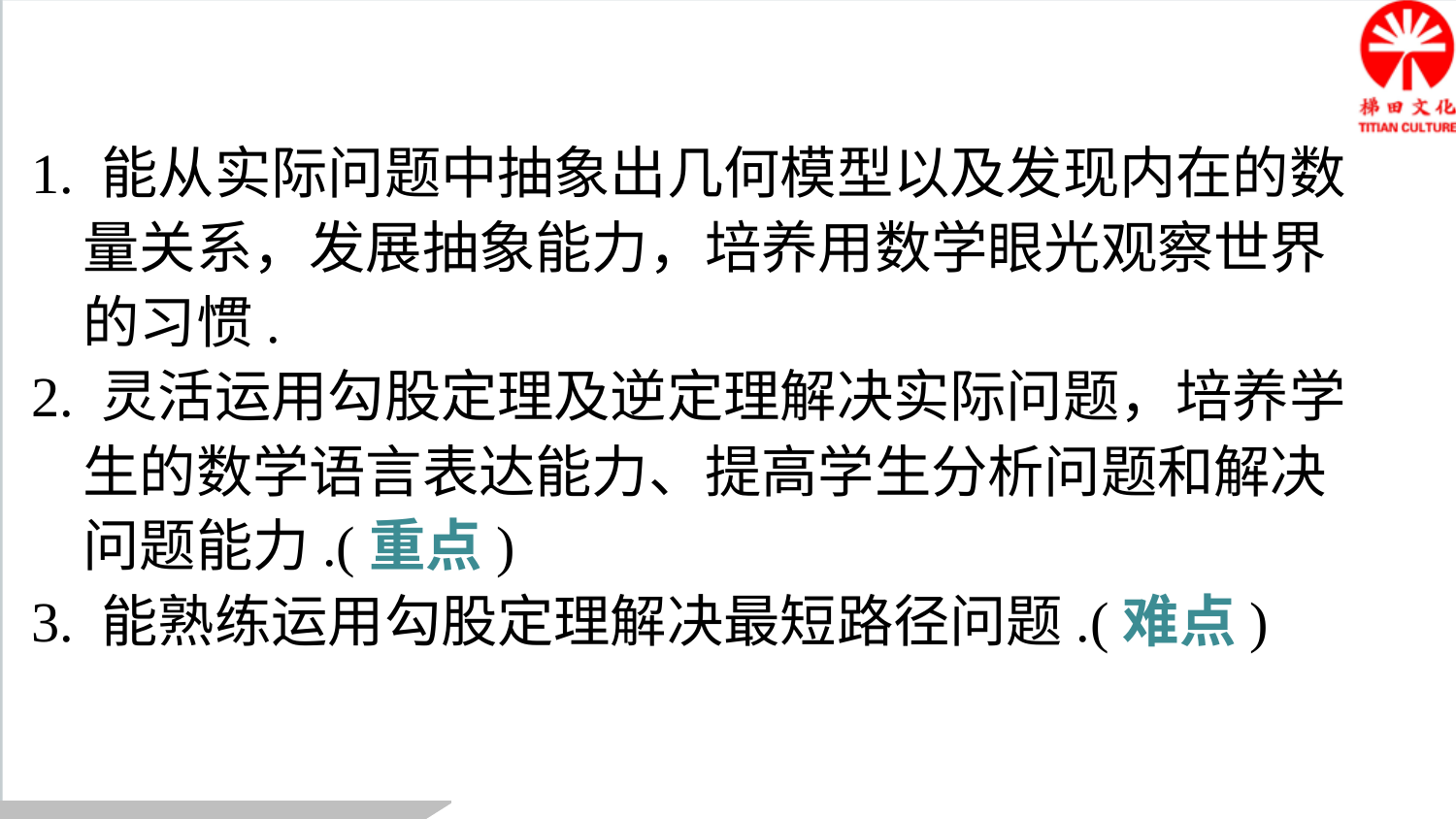

1. 能从实际问题中抽象出几何模型以及发现内在的数量关系，发展抽象能力，培养用数学眼光观察世界的习惯.
2. 灵活运用勾股定理及逆定理解决实际问题，培养学生的数学语言表达能力、提高学生分析问题和解决问题能力.(重点)
3. 能熟练运用勾股定理解决最短路径问题.(难点)